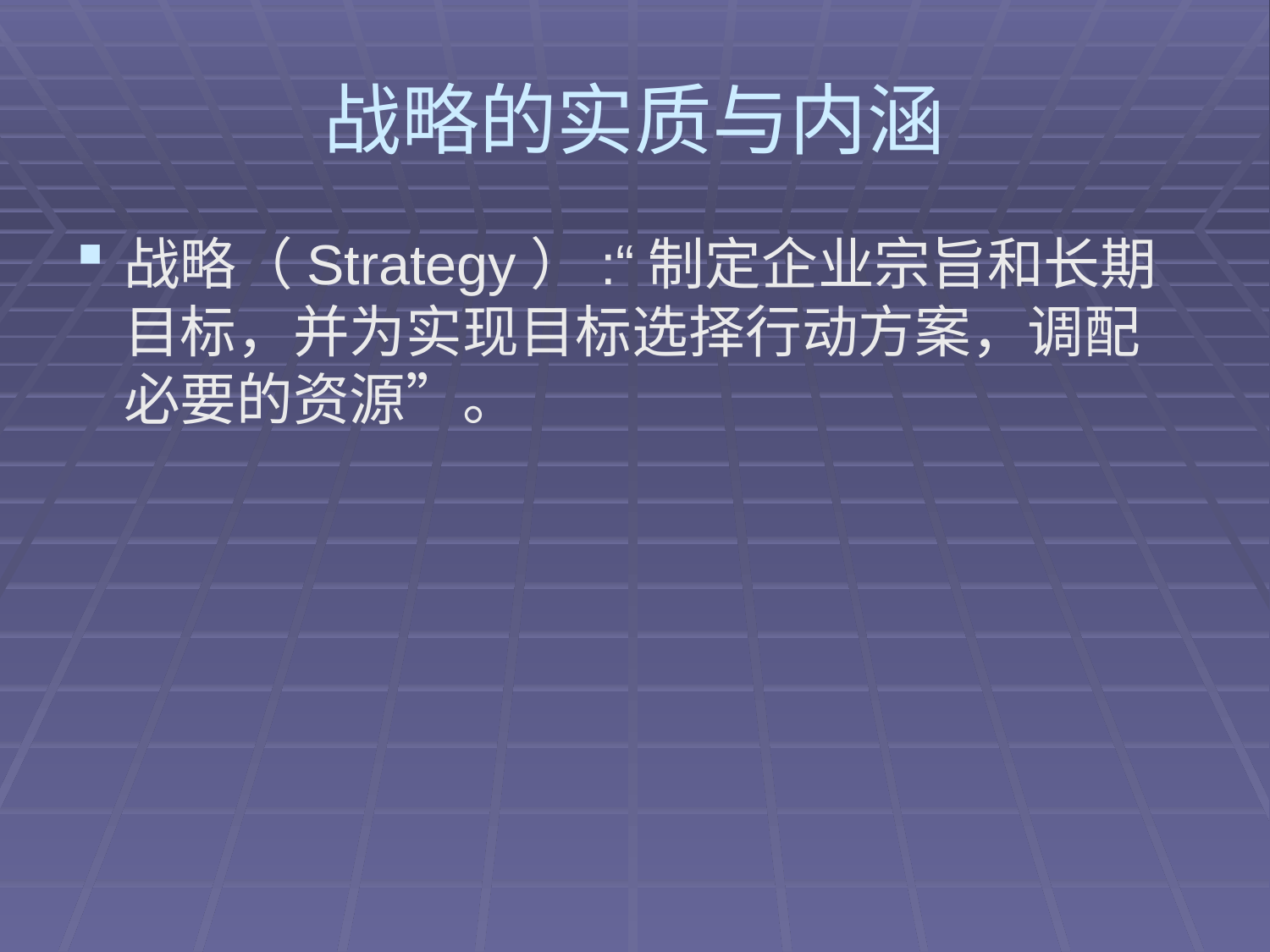

# 战略的实质与内涵
战略（Strategy）:“制定企业宗旨和长期目标，并为实现目标选择行动方案，调配必要的资源”。